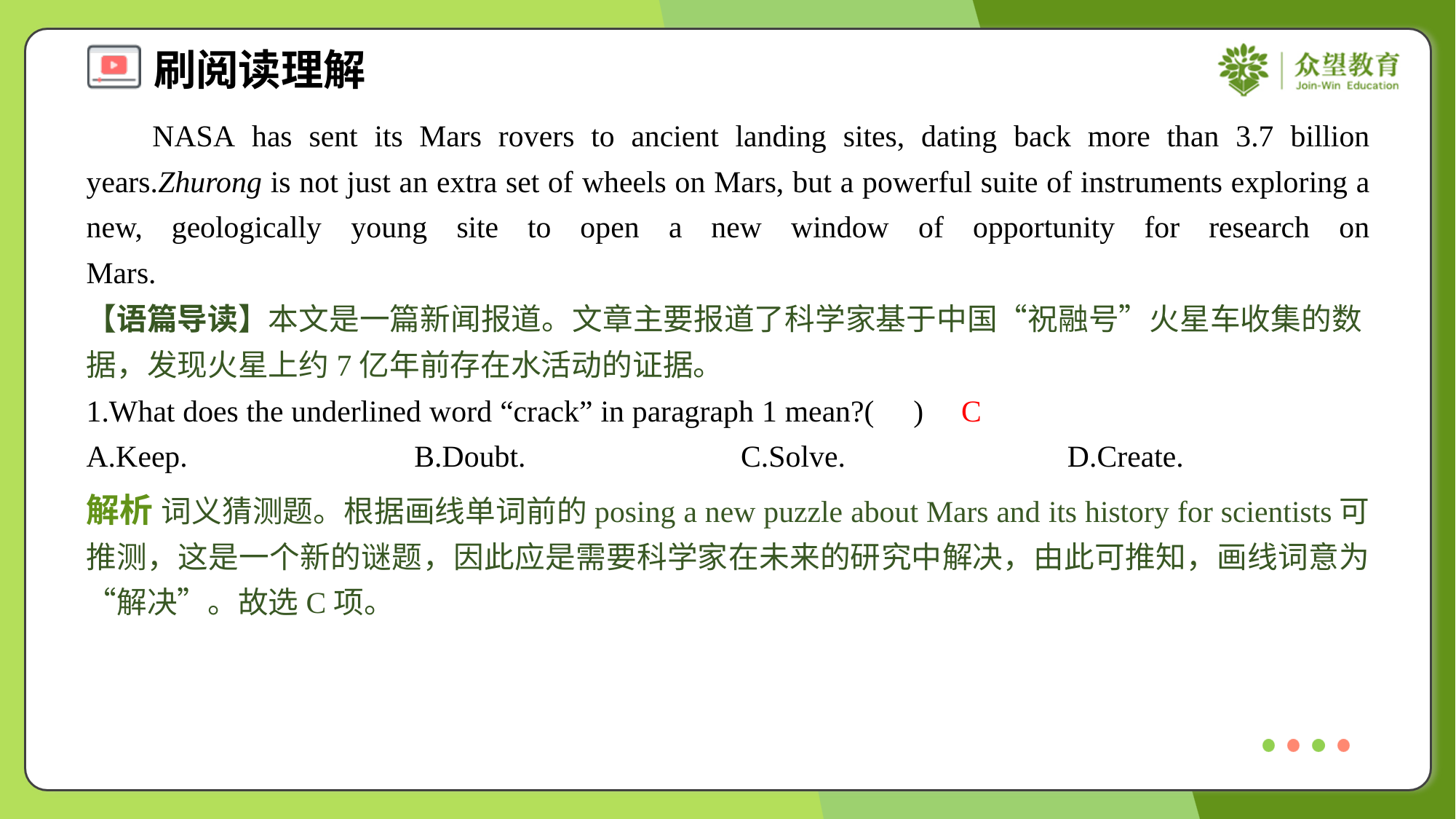

NASA has sent its Mars rovers to ancient landing sites, dating back more than 3.7 billion years.Zhurong is not just an extra set of wheels on Mars, but a powerful suite of instruments exploring a new, geologically young site to open a new window of opportunity for research on Mars.#1.5
【语篇导读】本文是一篇新闻报道。文章主要报道了科学家基于中国“祝融号”火星车收集的数据，发现火星上约7亿年前存在水活动的证据。
1.What does the underlined word “crack” in paragraph 1 mean?(     )
C
A.Keep.	B.Doubt.	C.Solve.	D.Create.
解析 词义猜测题。根据画线单词前的posing a new puzzle about Mars and its history for scientists可推测，这是一个新的谜题，因此应是需要科学家在未来的研究中解决，由此可推知，画线词意为“解决”。故选C项。